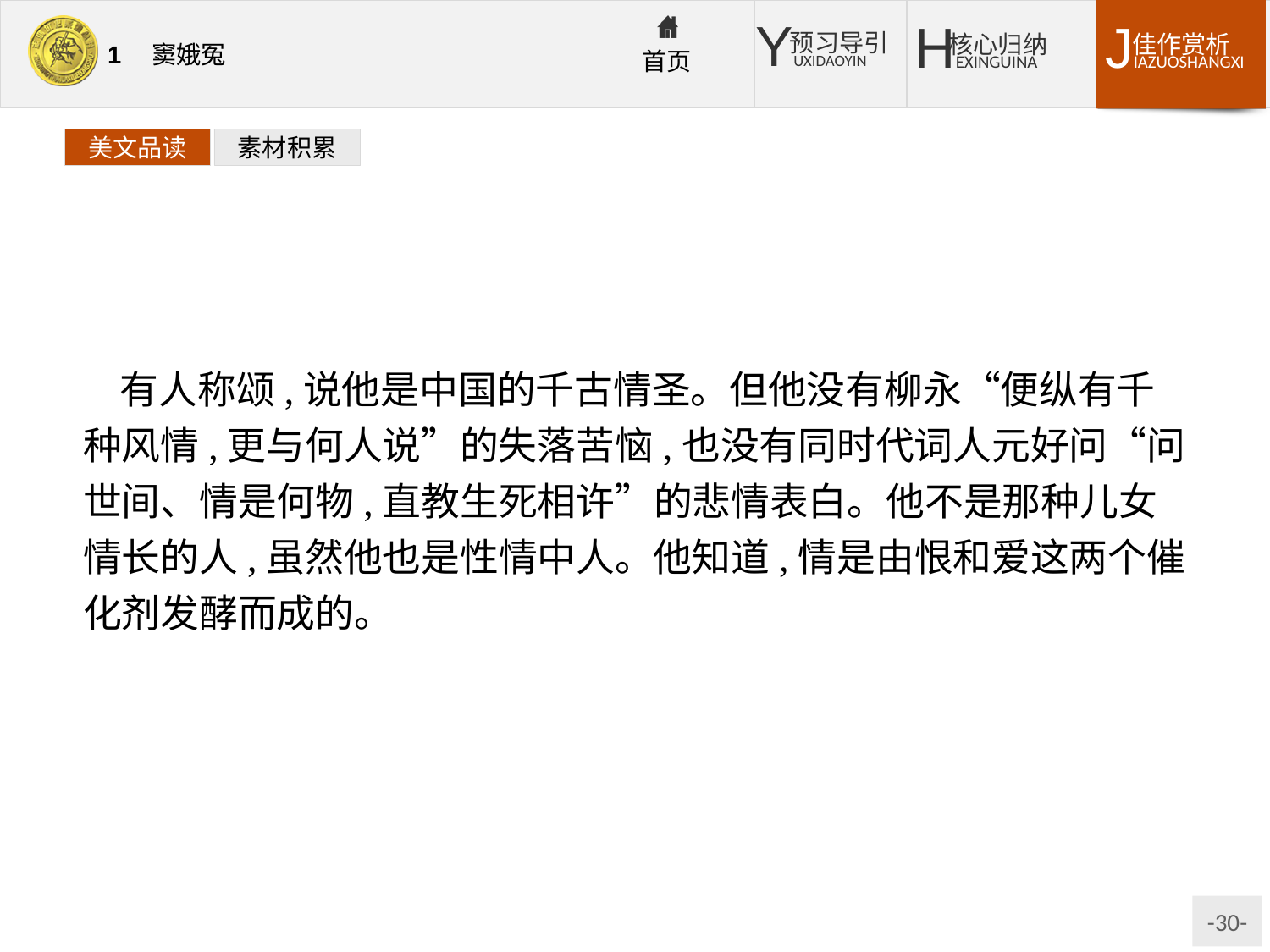

美文品读
素材积累
有人称颂,说他是中国的千古情圣。但他没有柳永“便纵有千种风情,更与何人说”的失落苦恼,也没有同时代词人元好问“问世间、情是何物,直教生死相许”的悲情表白。他不是那种儿女情长的人,虽然他也是性情中人。他知道,情是由恨和爱这两个催化剂发酵而成的。